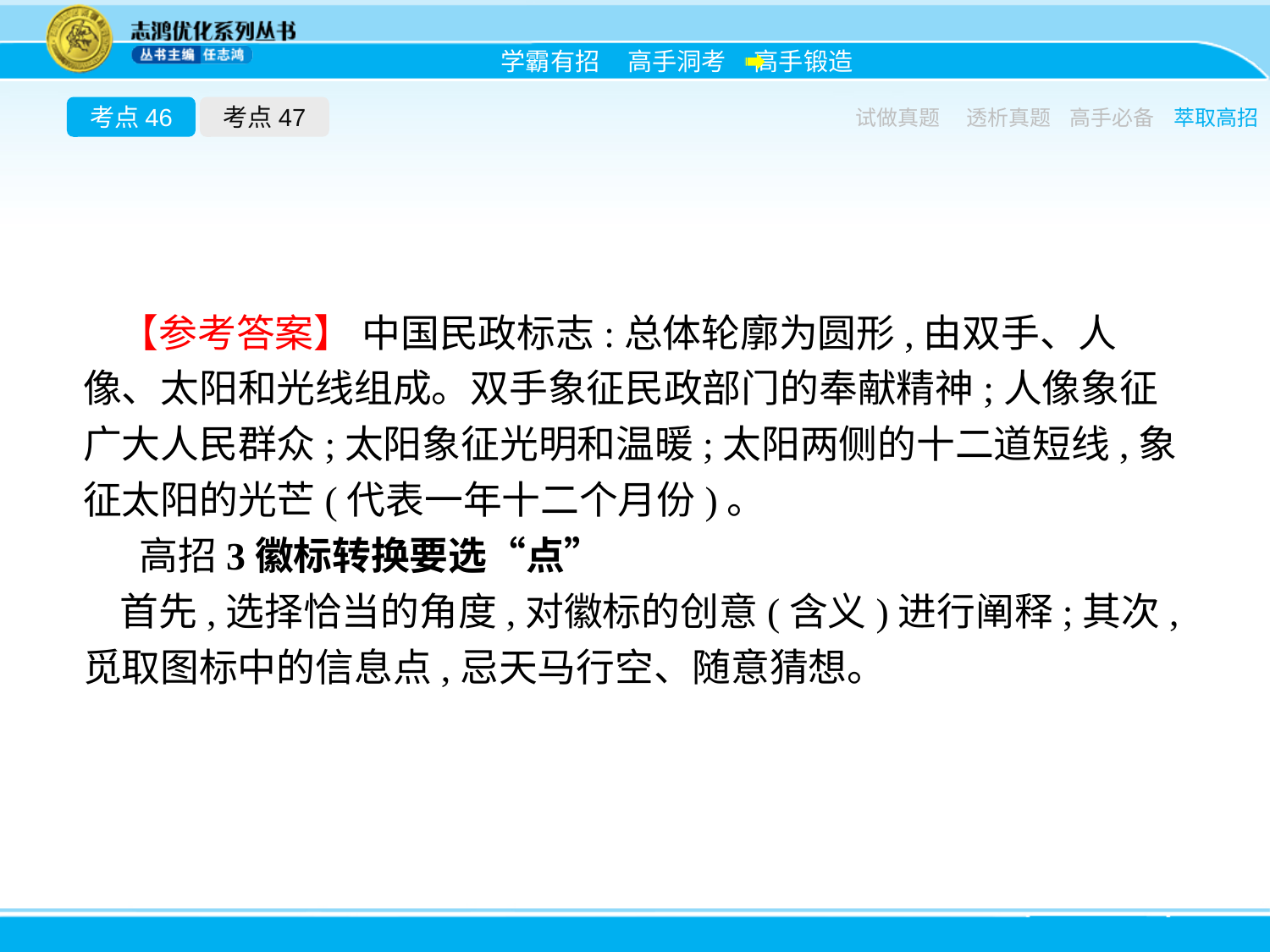

考点46
考点47
试做真题
透析真题
高手必备
萃取高招
【参考答案】 中国民政标志:总体轮廓为圆形,由双手、人像、太阳和光线组成。双手象征民政部门的奉献精神;人像象征广大人民群众;太阳象征光明和温暖;太阳两侧的十二道短线,象征太阳的光芒(代表一年十二个月份)。
高招3徽标转换要选“点”
首先,选择恰当的角度,对徽标的创意(含义)进行阐释;其次,觅取图标中的信息点,忌天马行空、随意猜想。